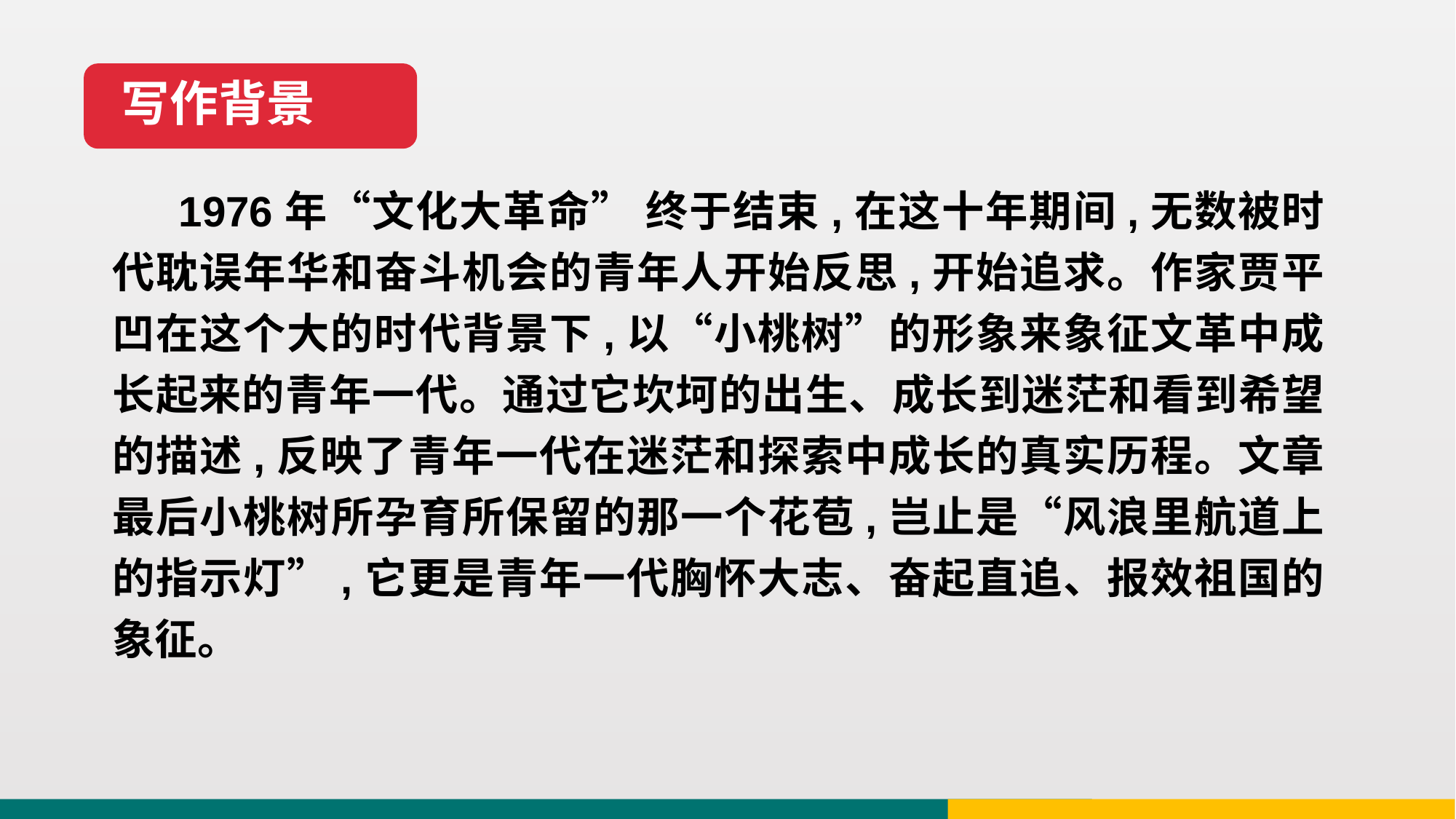

写作背景
     1976年“文化大革命” 终于结束,在这十年期间,无数被时代耽误年华和奋斗机会的青年人开始反思,开始追求。作家贾平凹在这个大的时代背景下,以“小桃树”的形象来象征文革中成长起来的青年一代。通过它坎坷的出生、成长到迷茫和看到希望的描述,反映了青年一代在迷茫和探索中成长的真实历程。文章最后小桃树所孕育所保留的那一个花苞,岂止是“风浪里航道上的指示灯”,它更是青年一代胸怀大志、奋起直追、报效祖国的象征。